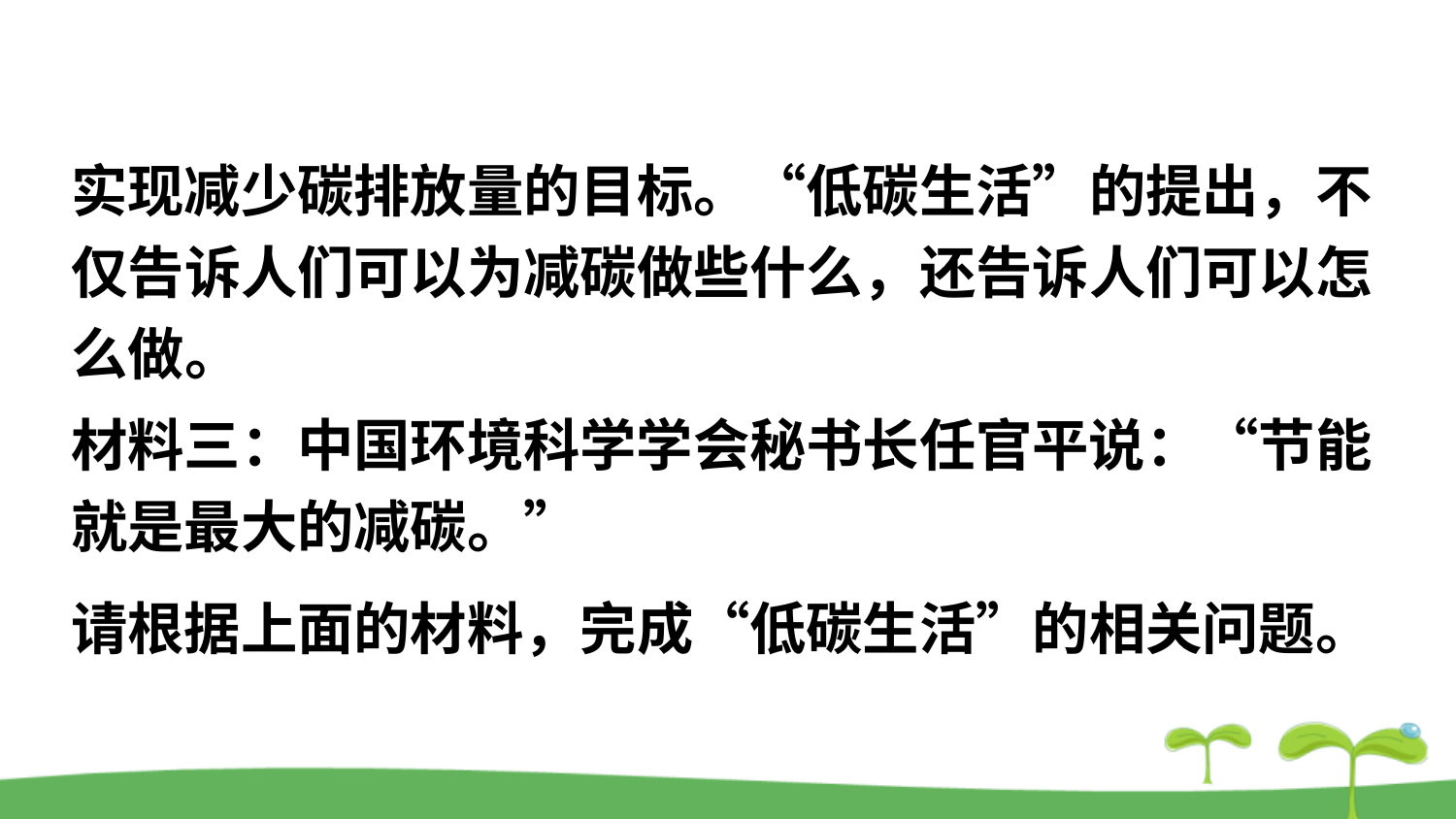

实现减少碳排放量的目标。“低碳生活”的提出，不仅告诉人们可以为减碳做些什么，还告诉人们可以怎么做。
材料三：中国环境科学学会秘书长任官平说：“节能就是最大的减碳。”
请根据上面的材料，完成“低碳生活”的相关问题。